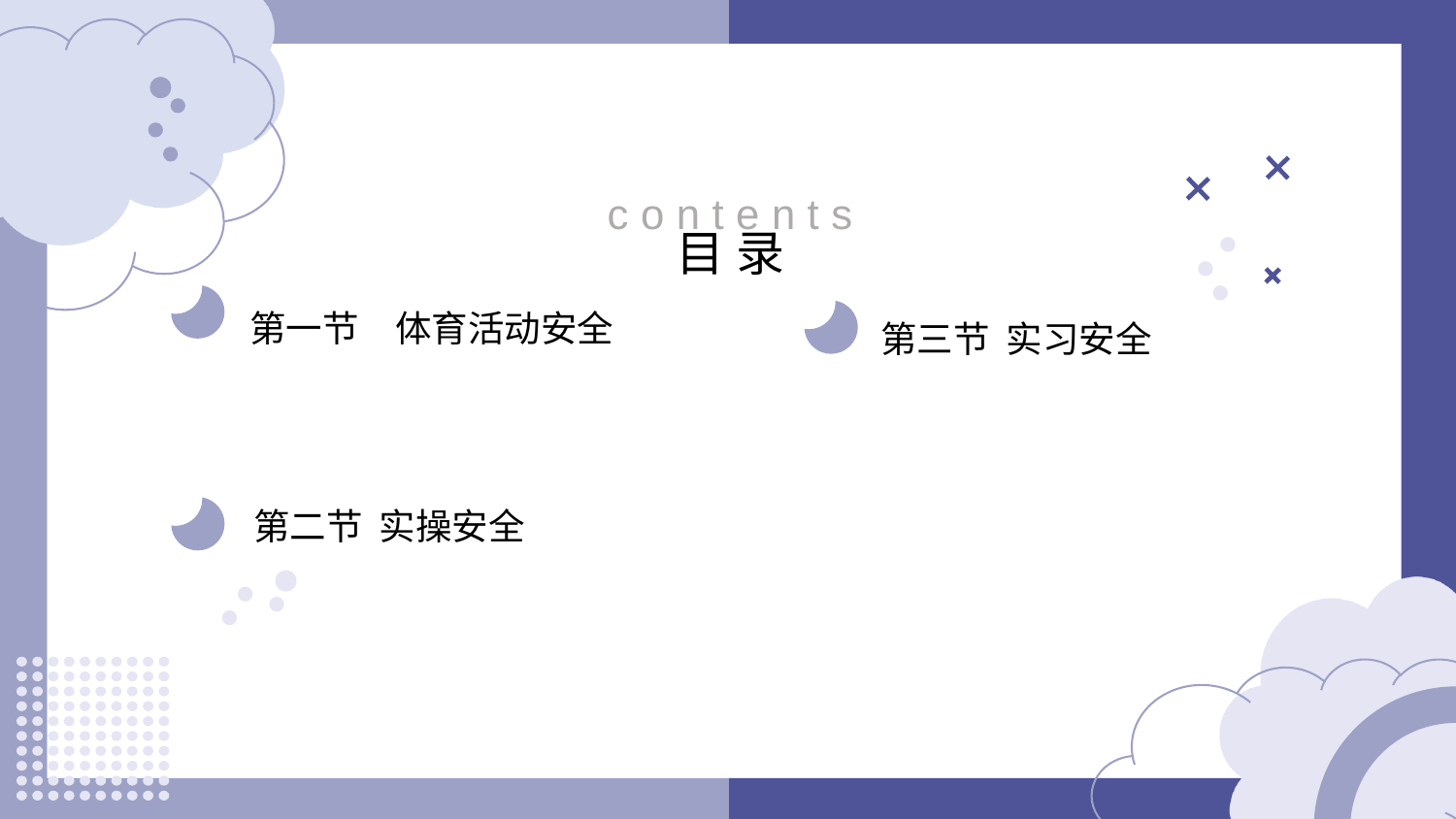

contents
目录

第一节　体育活动安全

第三节  实习安全
第二节  实操安全